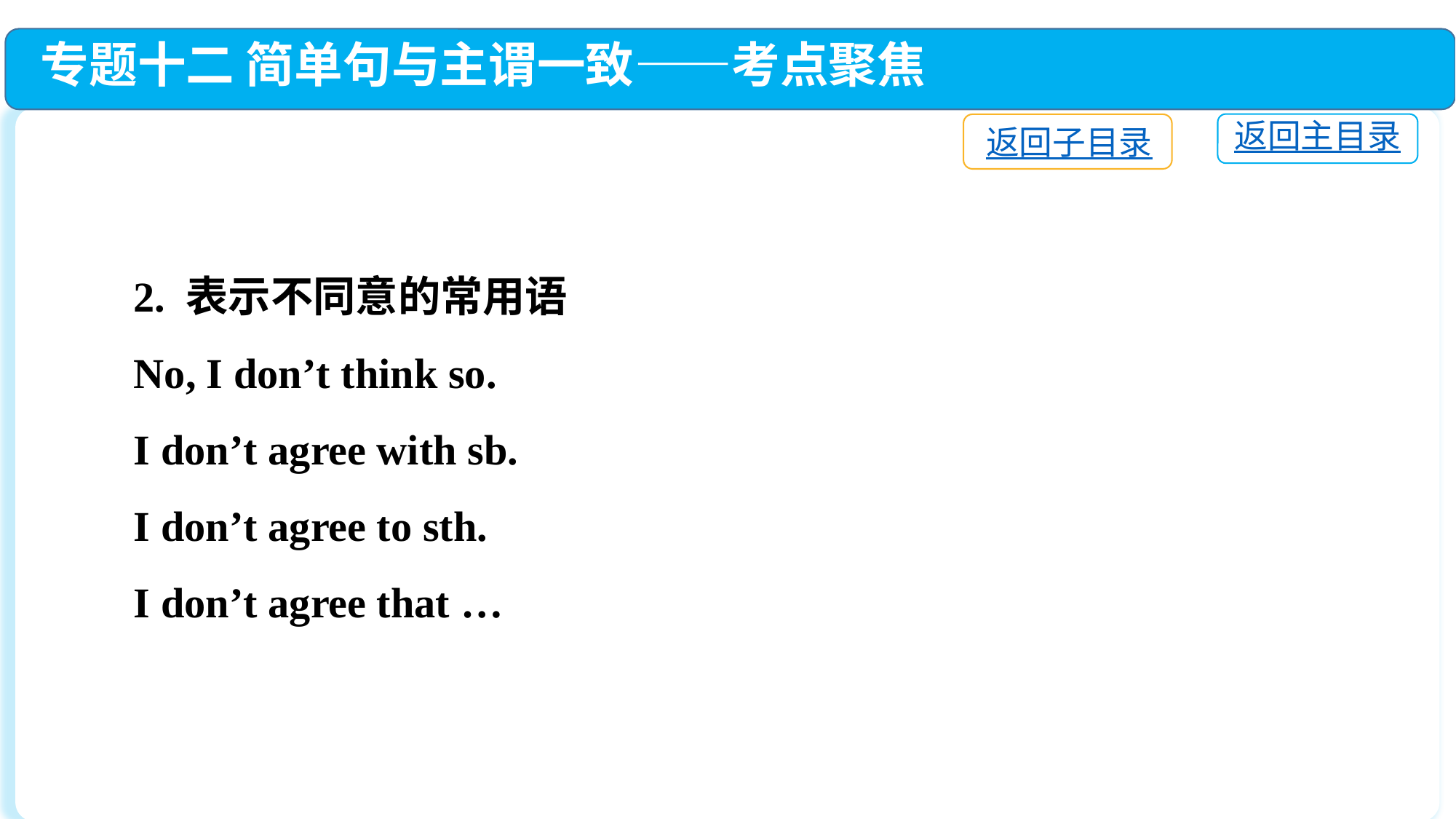

专题十二 简单句与主谓一致——考点聚焦

返回主目录

返回子目录
2. 表示不同意的常用语
No, I don’t think so.
I don’t agree with sb.
I don’t agree to sth.
I don’t agree that …